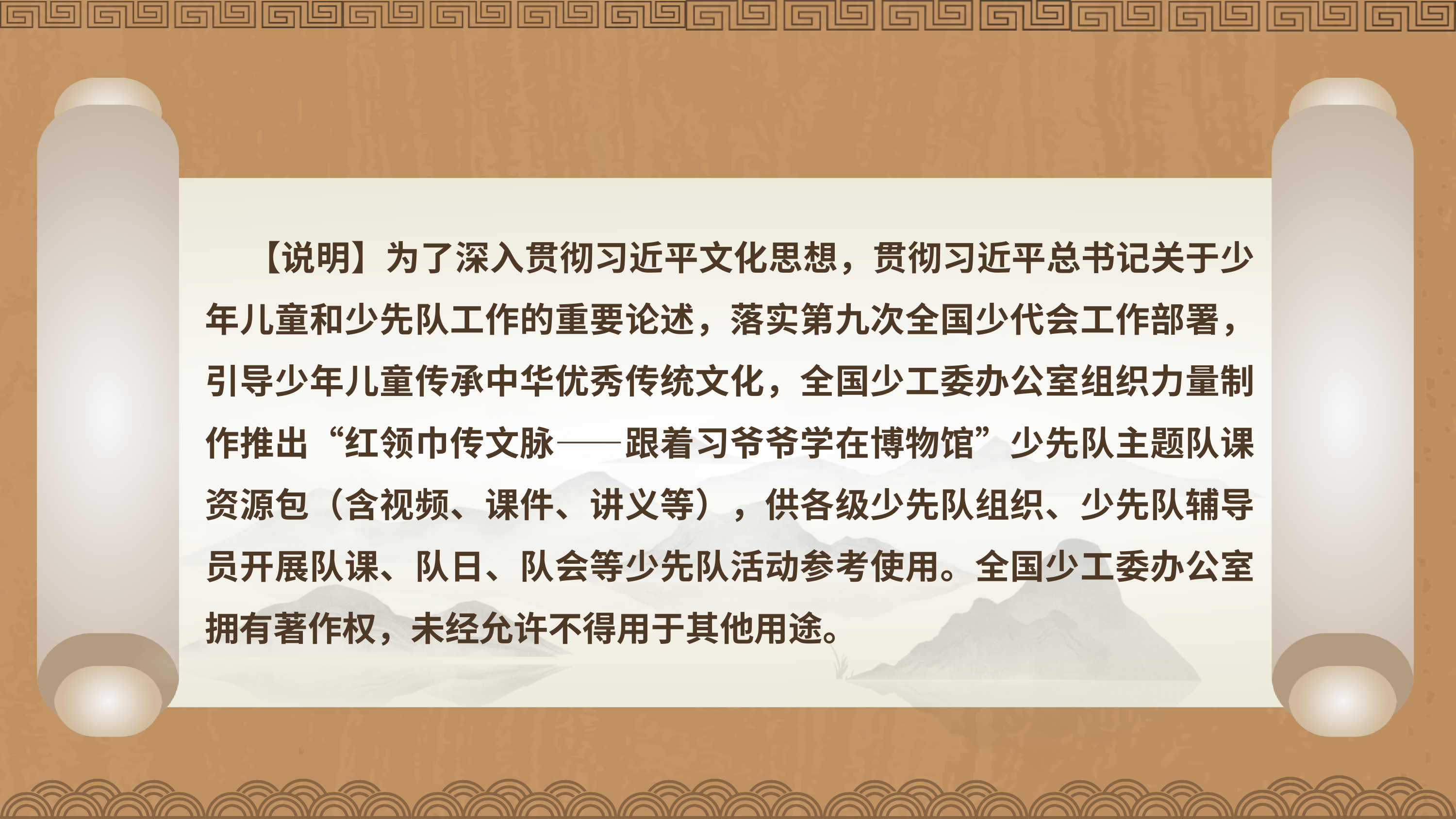

【说明】为了深入贯彻习近平文化思想，贯彻习近平总书记关于少年儿童和少先队工作的重要论述，落实第九次全国少代会工作部署，引导少年儿童传承中华优秀传统文化，全国少工委办公室组织力量制作推出“红领巾传文脉——跟着习爷爷学在博物馆”少先队主题队课资源包（含视频、课件、讲义等），供各级少先队组织、少先队辅导员开展队课、队日、队会等少先队活动参考使用。全国少工委办公室拥有著作权，未经允许不得用于其他用途。